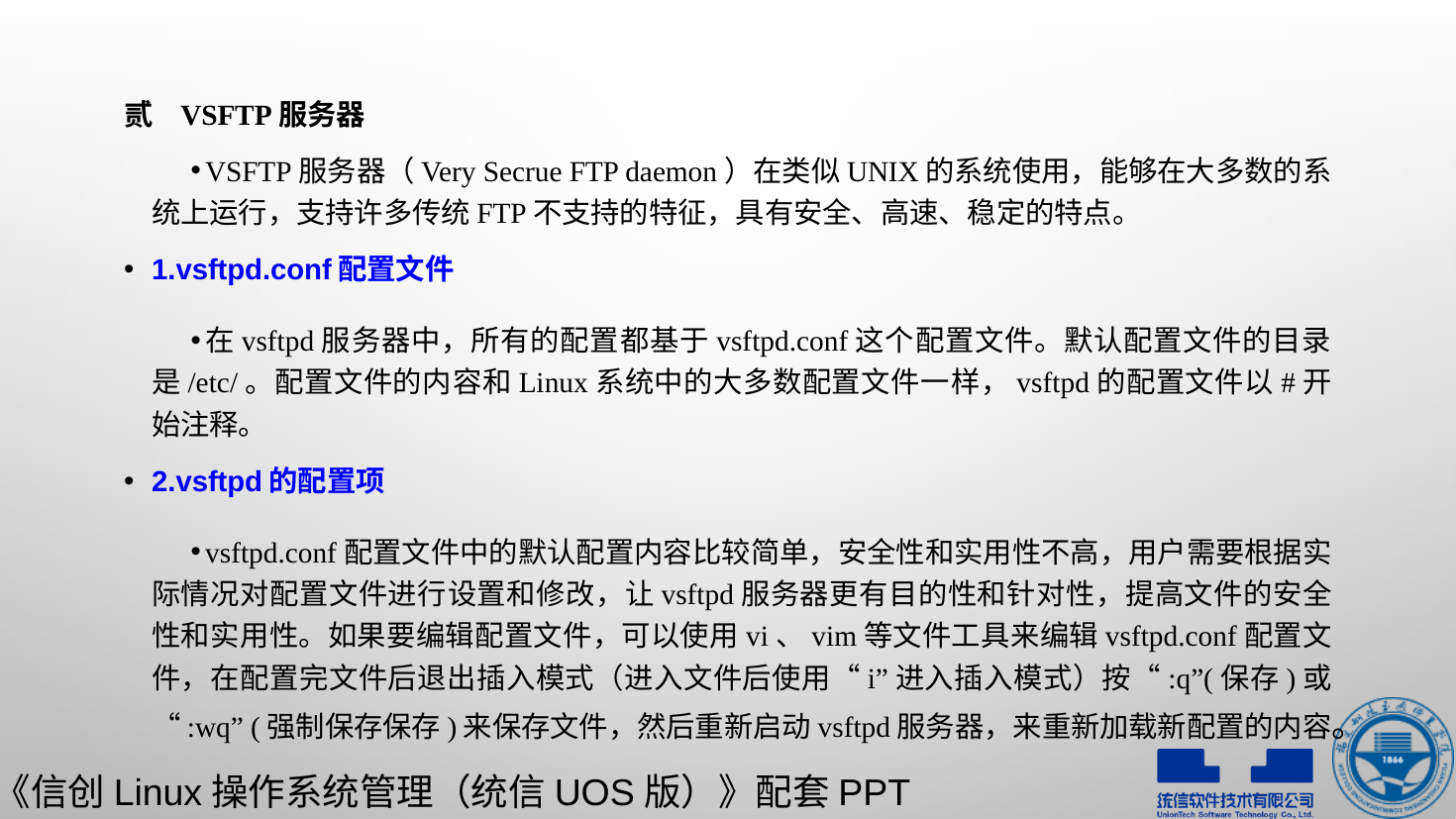

VSFTP服务器
VSFTP服务器（Very Secrue FTP daemon）在类似UNIX的系统使用，能够在大多数的系统上运行，支持许多传统FTP不支持的特征，具有安全、高速、稳定的特点。
1.vsftpd.conf配置文件
在vsftpd服务器中，所有的配置都基于vsftpd.conf这个配置文件。默认配置文件的目录是/etc/。配置文件的内容和Linux系统中的大多数配置文件一样，vsftpd的配置文件以#开始注释。
2.vsftpd的配置项
vsftpd.conf配置文件中的默认配置内容比较简单，安全性和实用性不高，用户需要根据实际情况对配置文件进行设置和修改，让vsftpd服务器更有目的性和针对性，提高文件的安全性和实用性。如果要编辑配置文件，可以使用vi、vim等文件工具来编辑vsftpd.conf配置文件，在配置完文件后退出插入模式（进入文件后使用“i”进入插入模式）按“:q”(保存)或“:wq” (强制保存保存)来保存文件，然后重新启动vsftpd服务器，来重新加载新配置的内容。